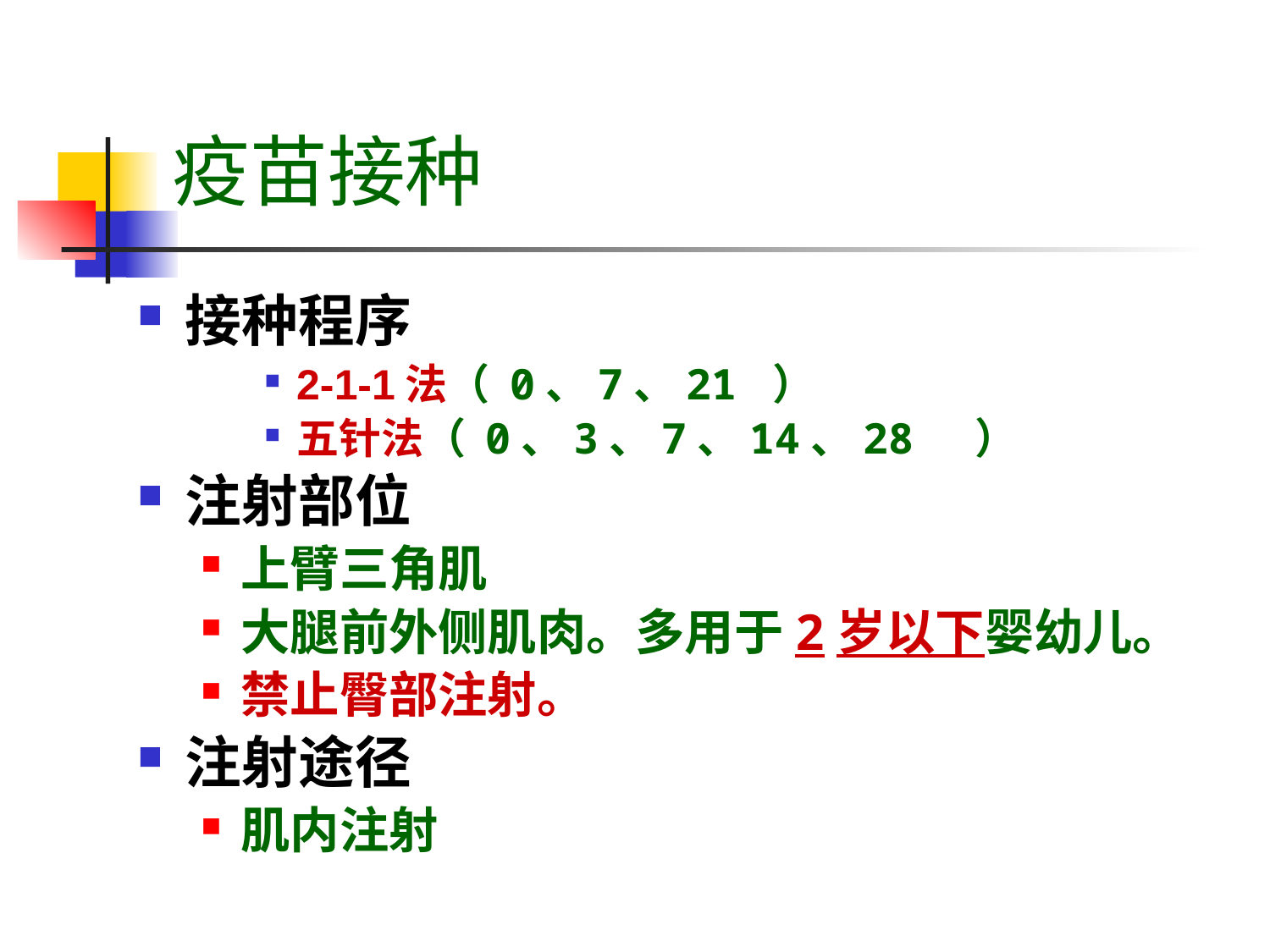

疫苗接种
接种程序
2-1-1法（ 0、7、21 ）
五针法（ 0、3、7、14、28  ）
注射部位
上臂三角肌
大腿前外侧肌肉。多用于2岁以下婴幼儿。
禁止臀部注射。
注射途径
肌内注射